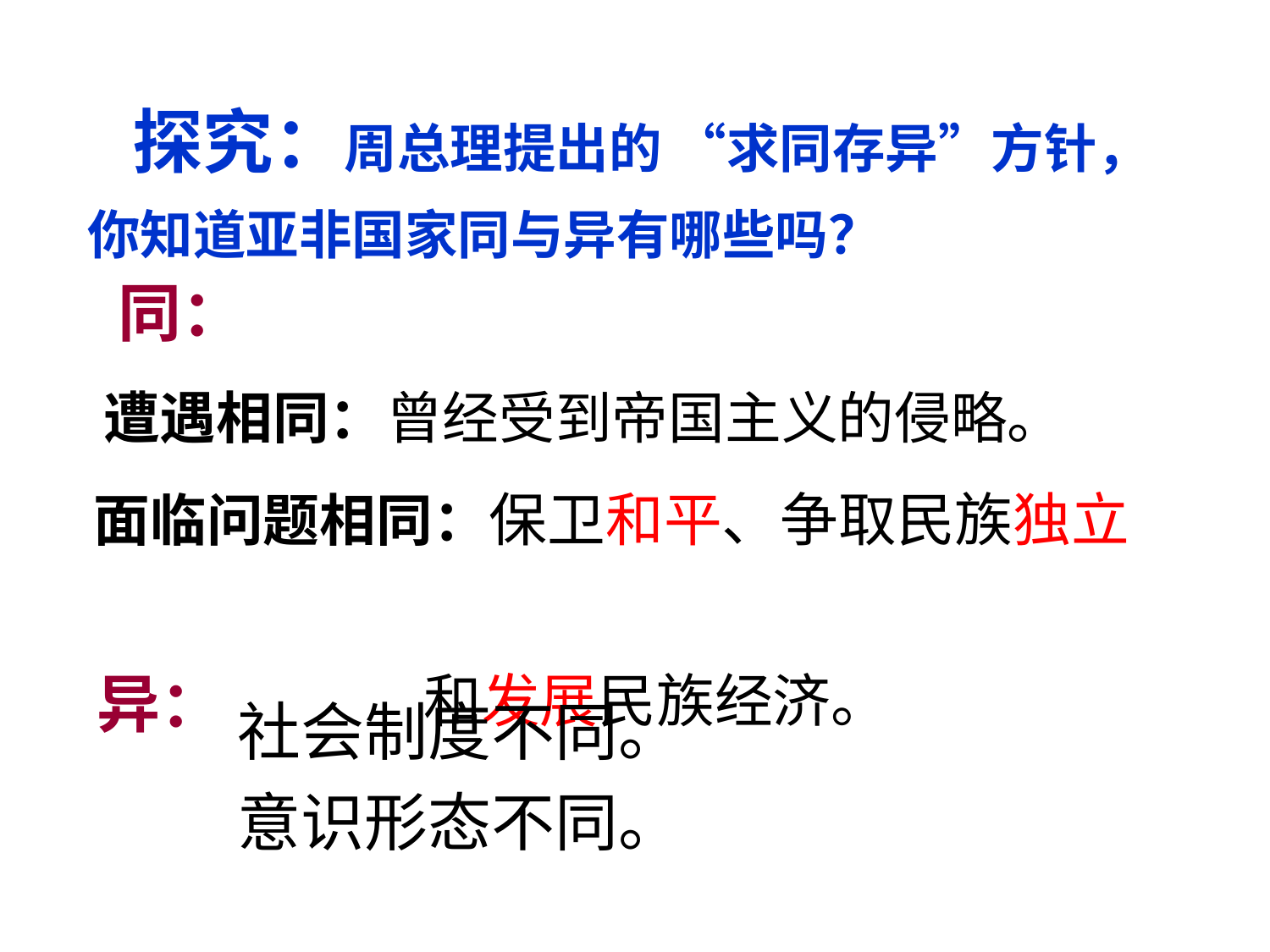

探究：周总理提出的 “求同存异”方针，你知道亚非国家同与异有哪些吗？
同：
      遭遇相同：曾经受到帝国主义的侵略。
       面临问题相同：保卫和平、争取民族独立
                                和发展民族经济。
异：
社会制度不同。
意识形态不同。